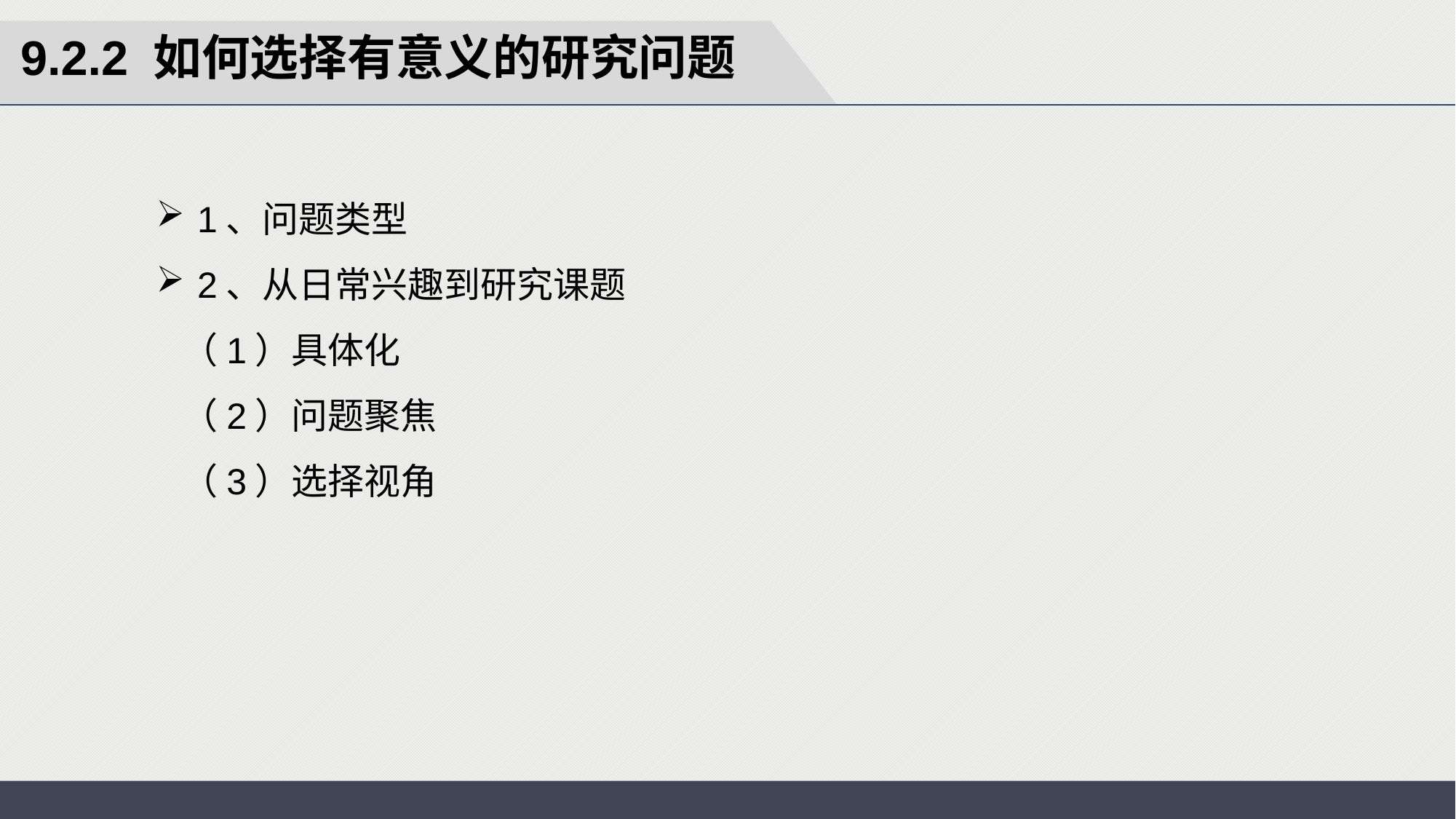

9.2.2 如何选择有意义的研究问题
1、问题类型
2、从日常兴趣到研究课题
  （1）具体化
  （2）问题聚焦
  （3）选择视角